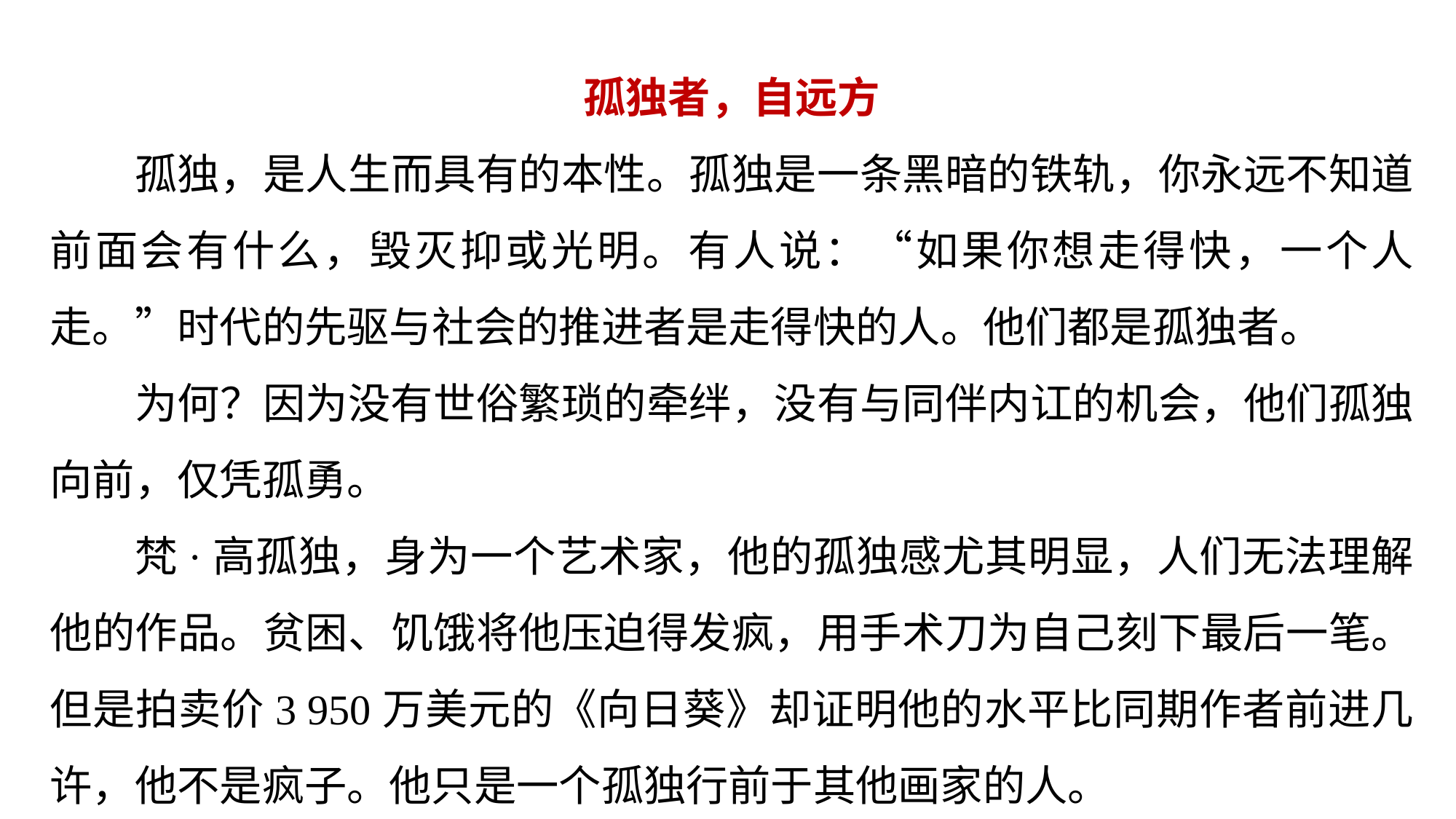

孤独者，自远方
孤独，是人生而具有的本性。孤独是一条黑暗的铁轨，你永远不知道前面会有什么，毁灭抑或光明。有人说：“如果你想走得快，一个人走。”时代的先驱与社会的推进者是走得快的人。他们都是孤独者。
为何？因为没有世俗繁琐的牵绊，没有与同伴内讧的机会，他们孤独向前，仅凭孤勇。
梵·高孤独，身为一个艺术家，他的孤独感尤其明显，人们无法理解他的作品。贫困、饥饿将他压迫得发疯，用手术刀为自己刻下最后一笔。但是拍卖价3 950万美元的《向日葵》却证明他的水平比同期作者前进几许，他不是疯子。他只是一个孤独行前于其他画家的人。